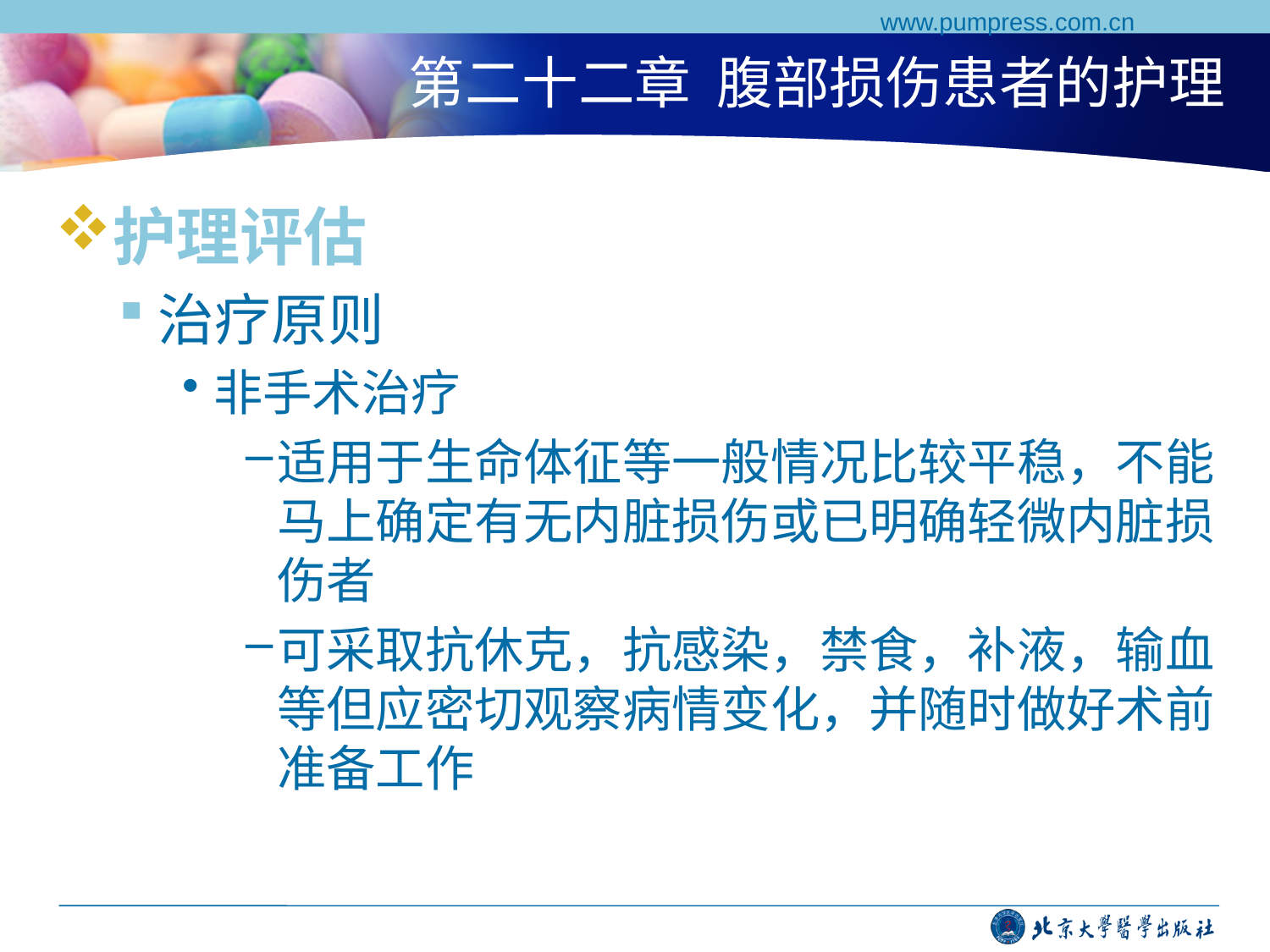

www.pumpress.com.cn
# 第二十二章  腹部损伤患者的护理
护理评估
治疗原则
非手术治疗
适用于生命体征等一般情况比较平稳，不能马上确定有无内脏损伤或已明确轻微内脏损伤者
可采取抗休克，抗感染，禁食，补液，输血等但应密切观察病情变化，并随时做好术前准备工作